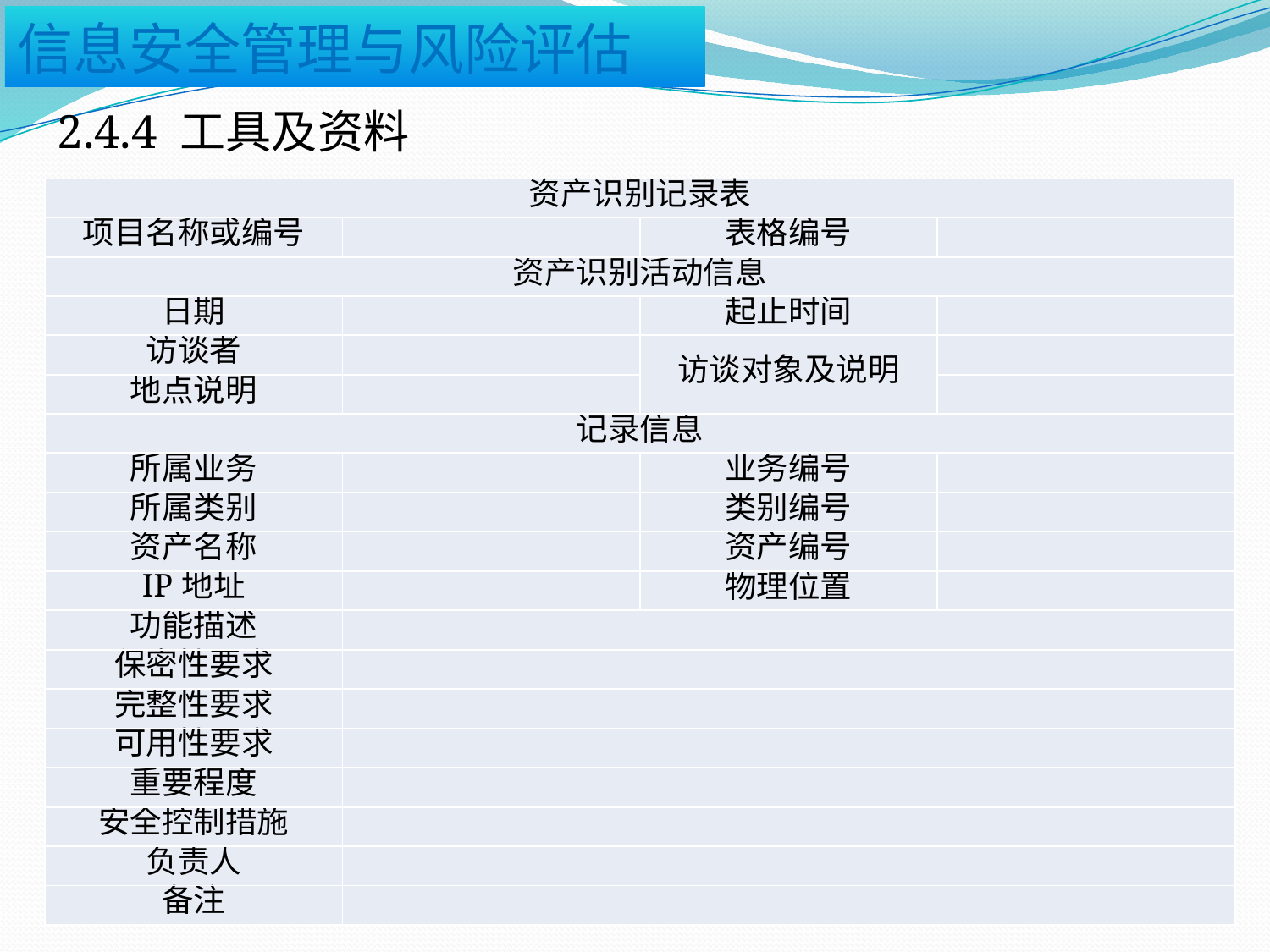

2.4.4 工具及资料
| 资产识别记录表 |  |  |  |
| --- | --- | --- | --- |
| 项目名称或编号 |  | 表格编号 |  |
| 资产识别活动信息 |  |  |  |
| 日期 |  | 起止时间 |  |
| 访谈者 |  | 访谈对象及说明 |  |
| 地点说明 |  |  |  |
| 记录信息 |  |  |  |
| 所属业务 |  | 业务编号 |  |
| 所属类别 |  | 类别编号 |  |
| 资产名称 |  | 资产编号 |  |
| IP地址 |  | 物理位置 |  |
| 功能描述 |  |  |  |
| 保密性要求 |  |  |  |
| 完整性要求 |  |  |  |
| 可用性要求 |  |  |  |
| 重要程度 |  |  |  |
| 安全控制措施 |  |  |  |
| 负责人 |  |  |  |
| 备注 |  |  |  |